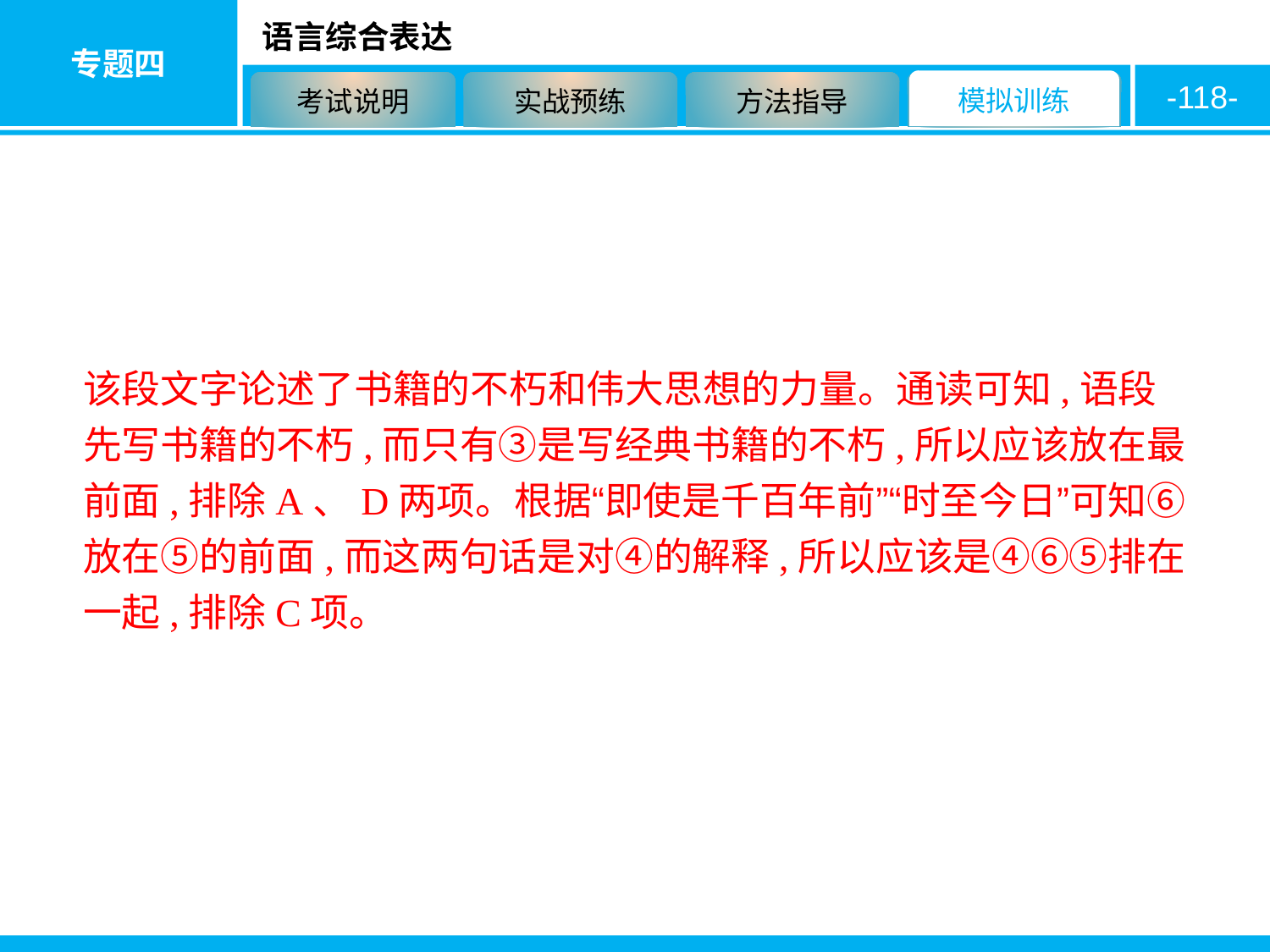

-118-
该段文字论述了书籍的不朽和伟大思想的力量。通读可知,语段先写书籍的不朽,而只有③是写经典书籍的不朽,所以应该放在最前面,排除A、D两项。根据“即使是千百年前”“时至今日”可知⑥放在⑤的前面,而这两句话是对④的解释,所以应该是④⑥⑤排在一起,排除C项。